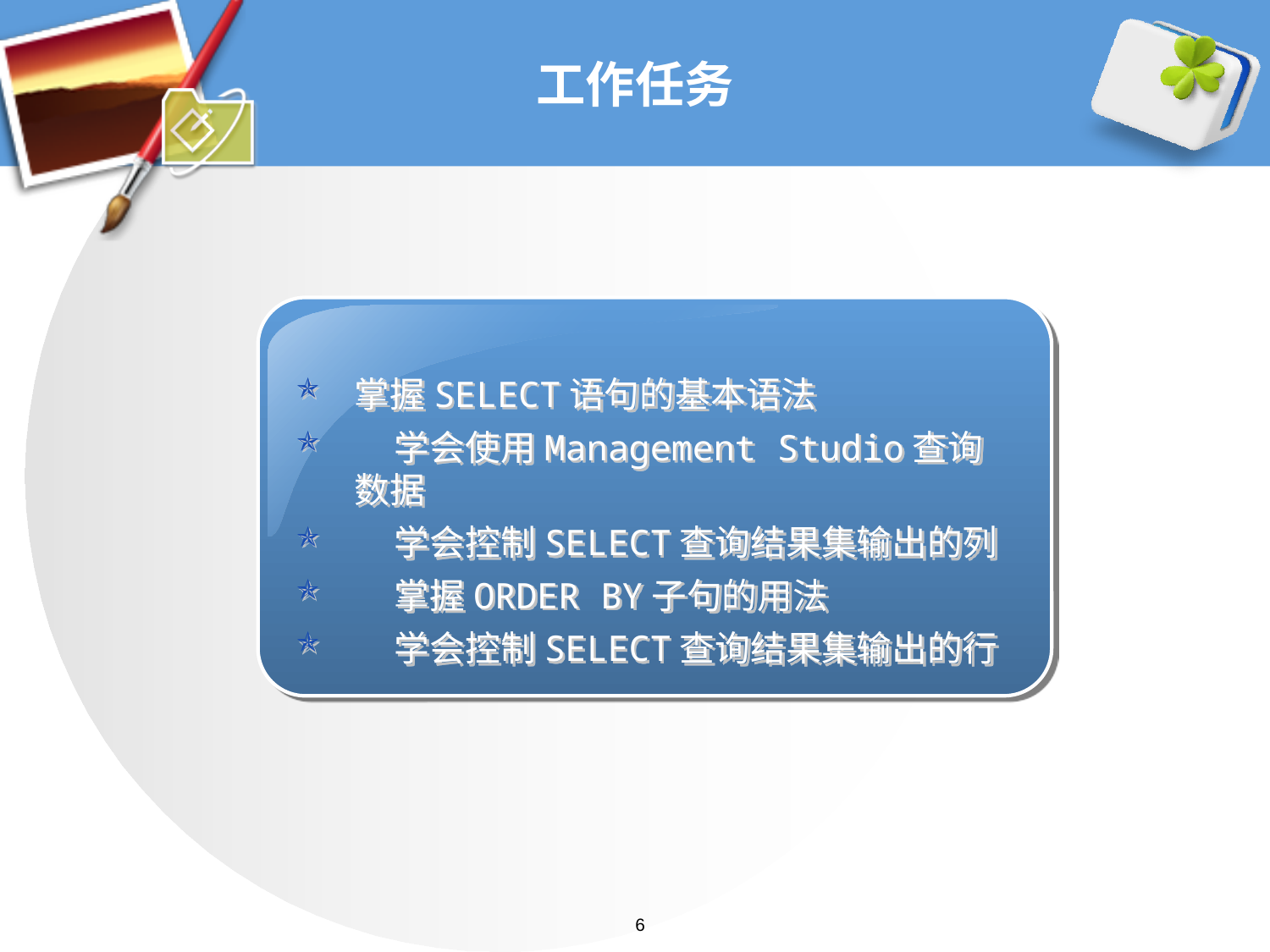

# 工作任务

掌握SELECT语句的基本语法
    学会使用Management Studio查询数据
    学会控制SELECT查询结果集输出的列
    掌握ORDER BY子句的用法
    学会控制SELECT查询结果集输出的行
6